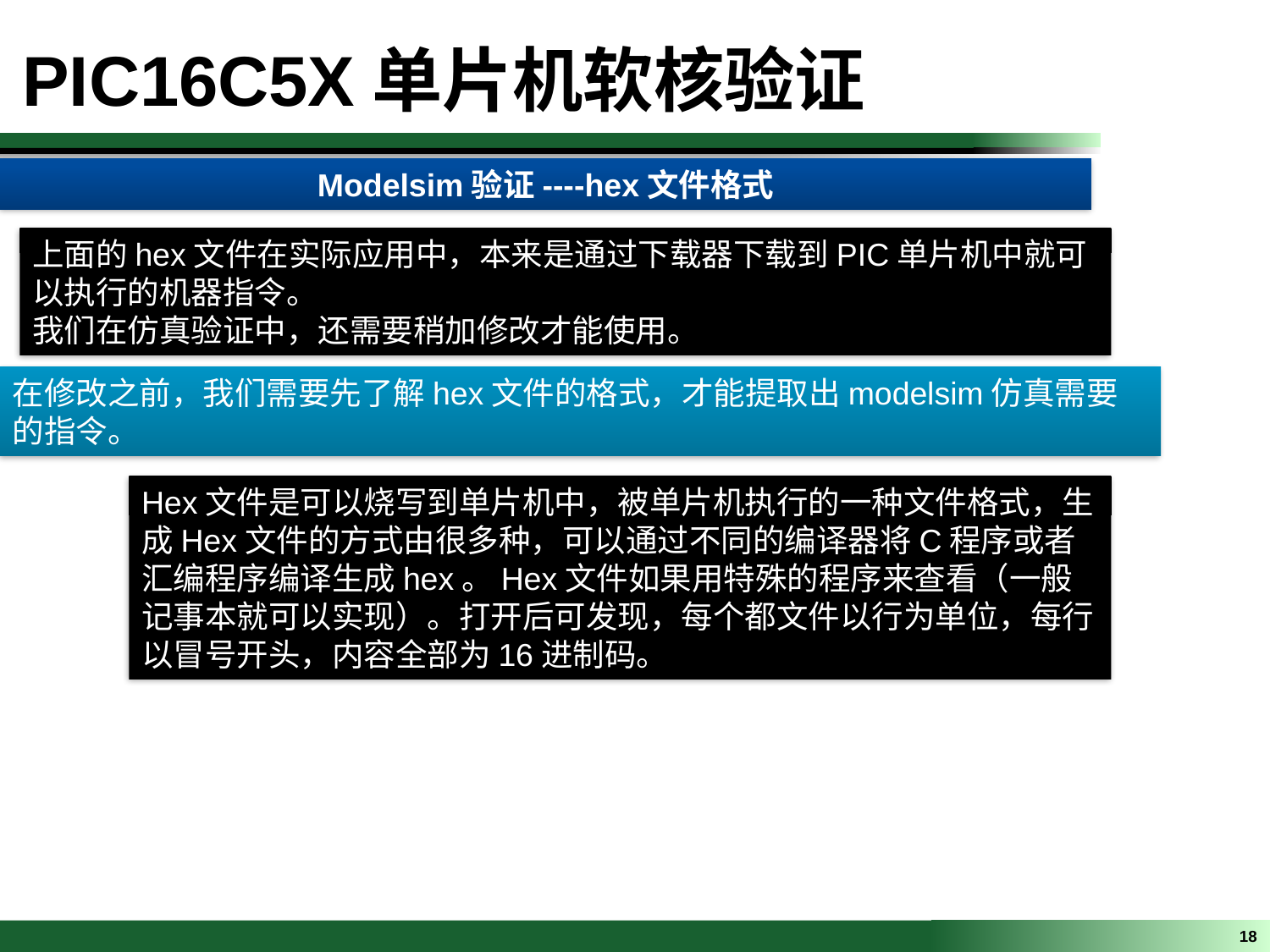

PIC16C5X单片机软核验证
Modelsim验证----hex文件格式
上面的hex文件在实际应用中，本来是通过下载器下载到PIC单片机中就可以执行的机器指令。
我们在仿真验证中，还需要稍加修改才能使用。
在修改之前，我们需要先了解hex文件的格式，才能提取出modelsim仿真需要的指令。
Hex文件是可以烧写到单片机中，被单片机执行的一种文件格式，生成Hex文件的方式由很多种，可以通过不同的编译器将C程序或者汇编程序编译生成hex。Hex文件如果用特殊的程序来查看（一般记事本就可以实现）。打开后可发现，每个都文件以行为单位，每行以冒号开头，内容全部为16进制码。
18